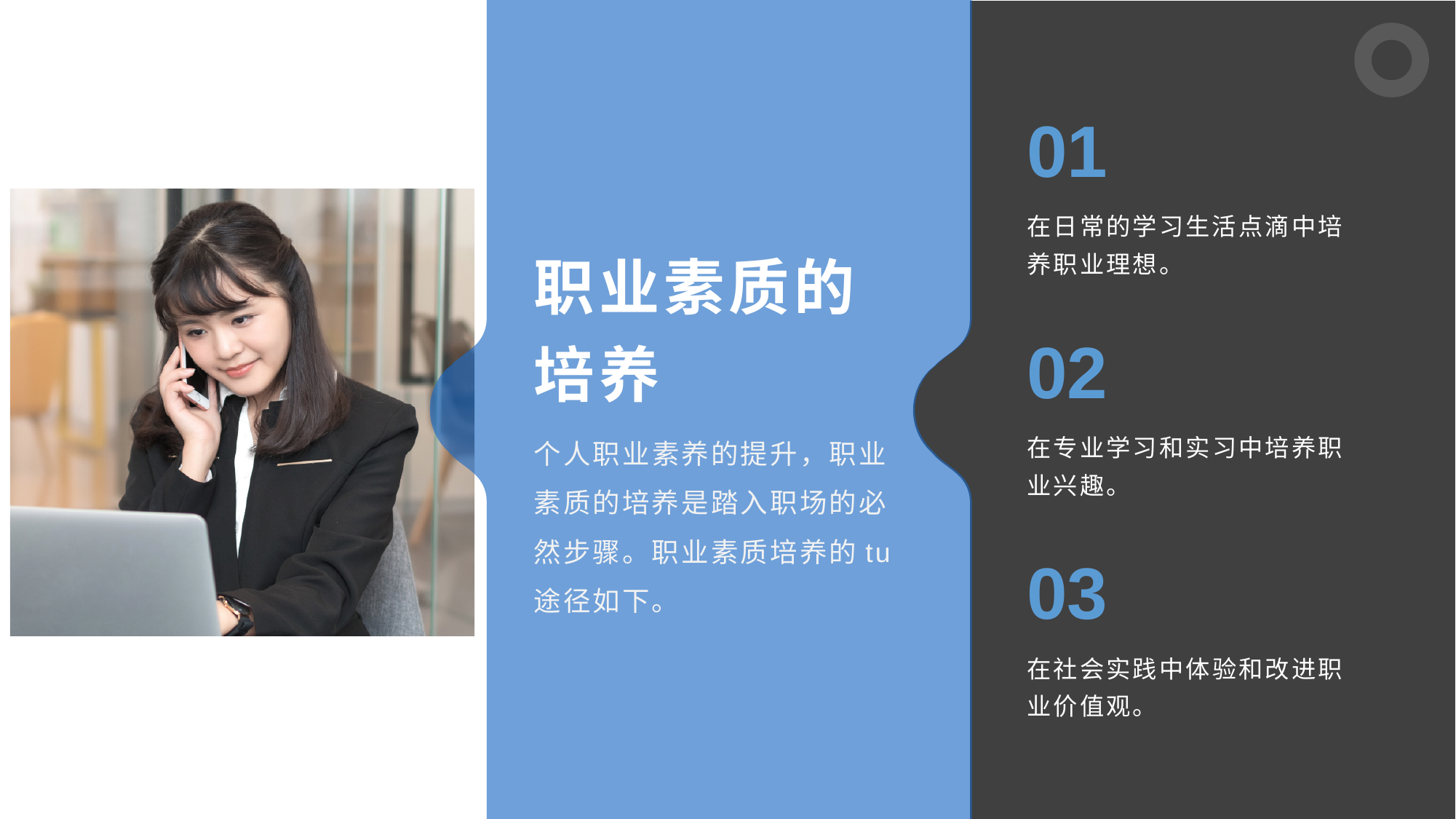

01

在日常的学习生活点滴中培养职业理想。
职业素质的培养
02
在专业学习和实习中培养职业兴趣。
个人职业素养的提升，职业素质的培养是踏入职场的必然步骤。职业素质培养的tu途径如下。
03
在社会实践中体验和改进职业价值观。